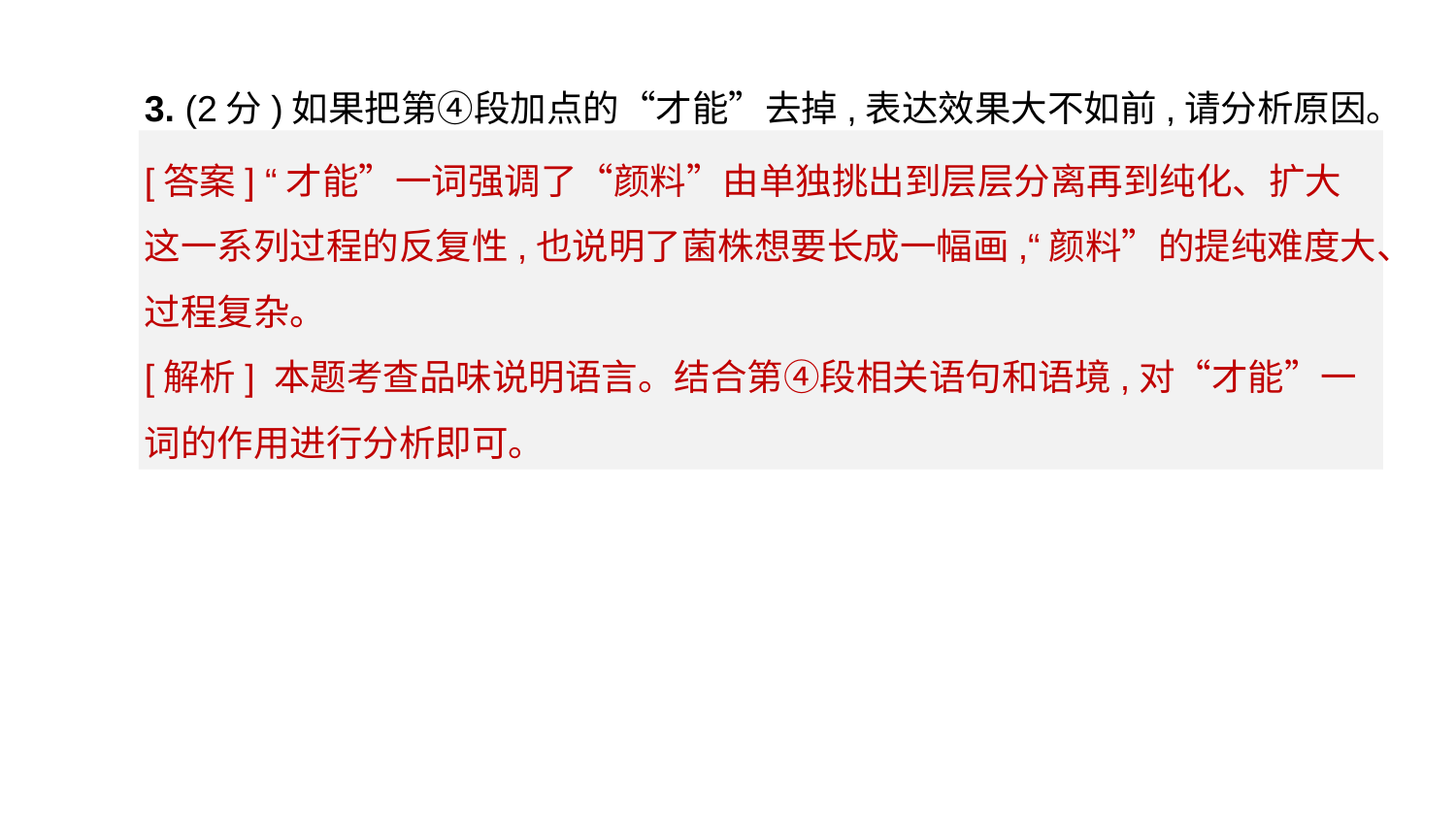

3. (2分)如果把第④段加点的“才能”去掉,表达效果大不如前,请分析原因。
[答案] “才能”一词强调了“颜料”由单独挑出到层层分离再到纯化、扩大这一系列过程的反复性,也说明了菌株想要长成一幅画,“颜料”的提纯难度大、过程复杂。
[解析] 本题考查品味说明语言。结合第④段相关语句和语境,对“才能”一词的作用进行分析即可。